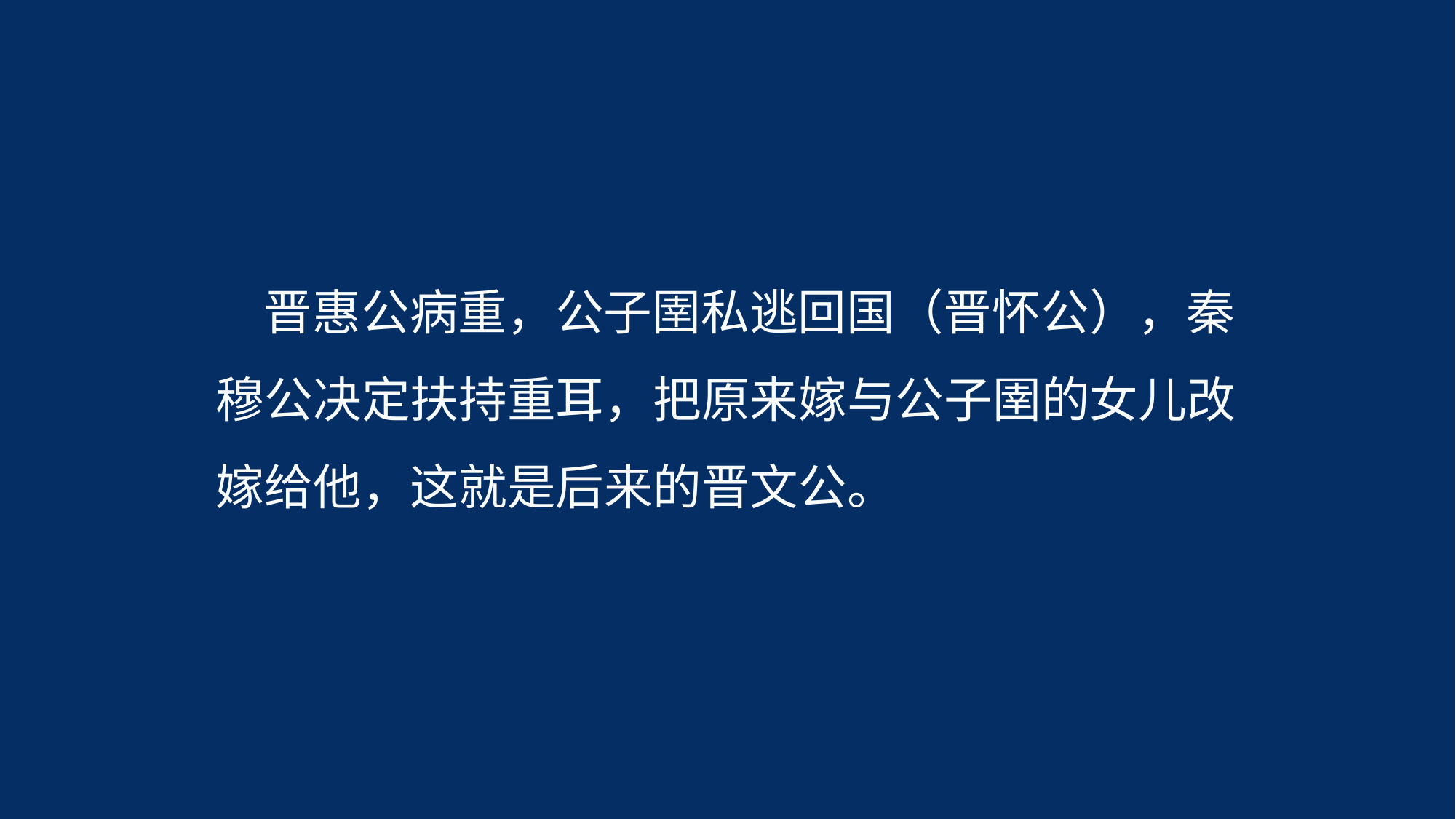

晋惠公病重，公子圉私逃回国（晋怀公），秦穆公决定扶持重耳，把原来嫁与公子圉的女儿改嫁给他，这就是后来的晋文公。